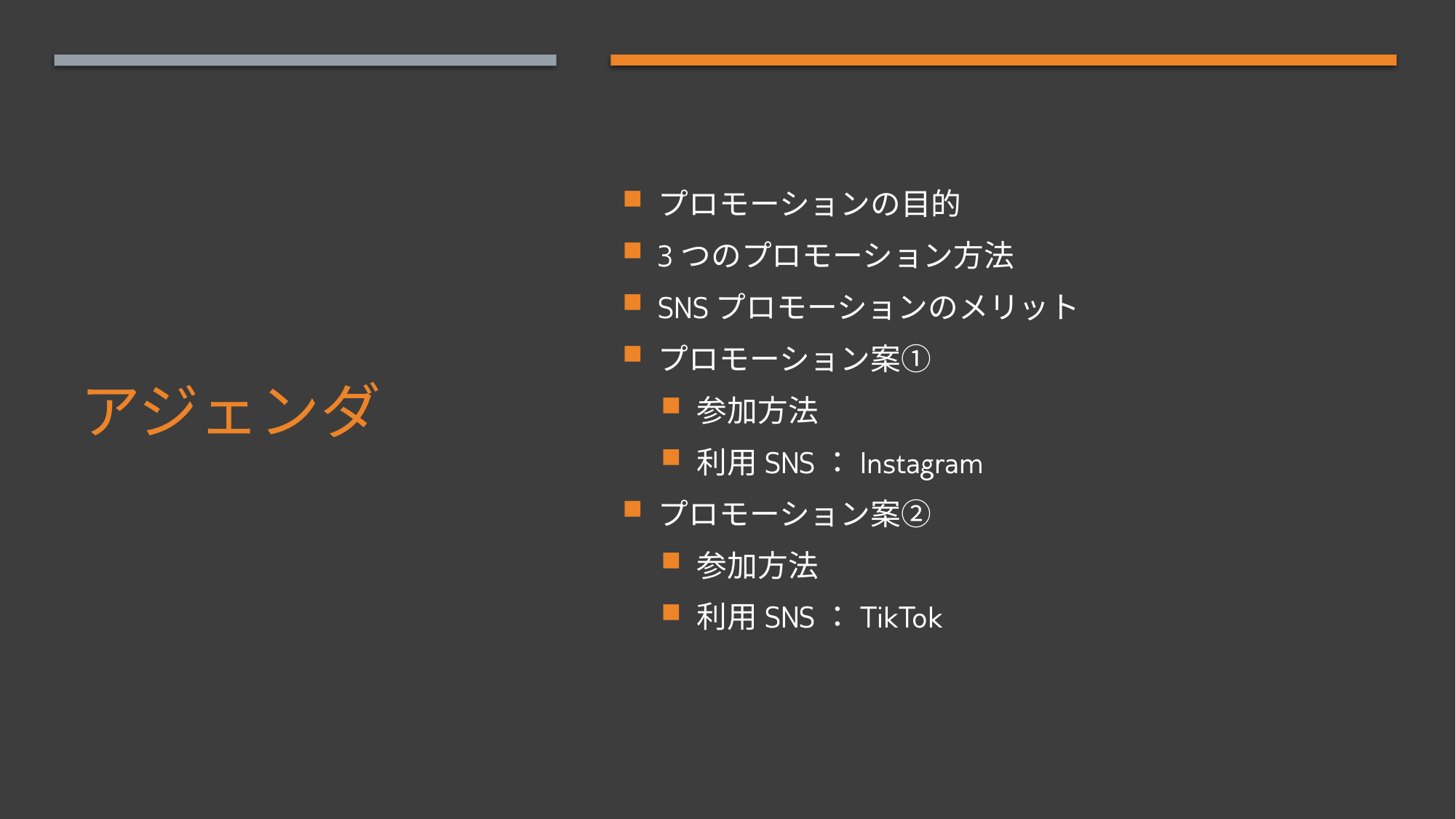

プロモーションの目的
3つのプロモーション方法
SNSプロモーションのメリット
プロモーション案①
参加方法
利用SNS：Instagram
プロモーション案②
参加方法
利用SNS：TikTok
# アジェンダ